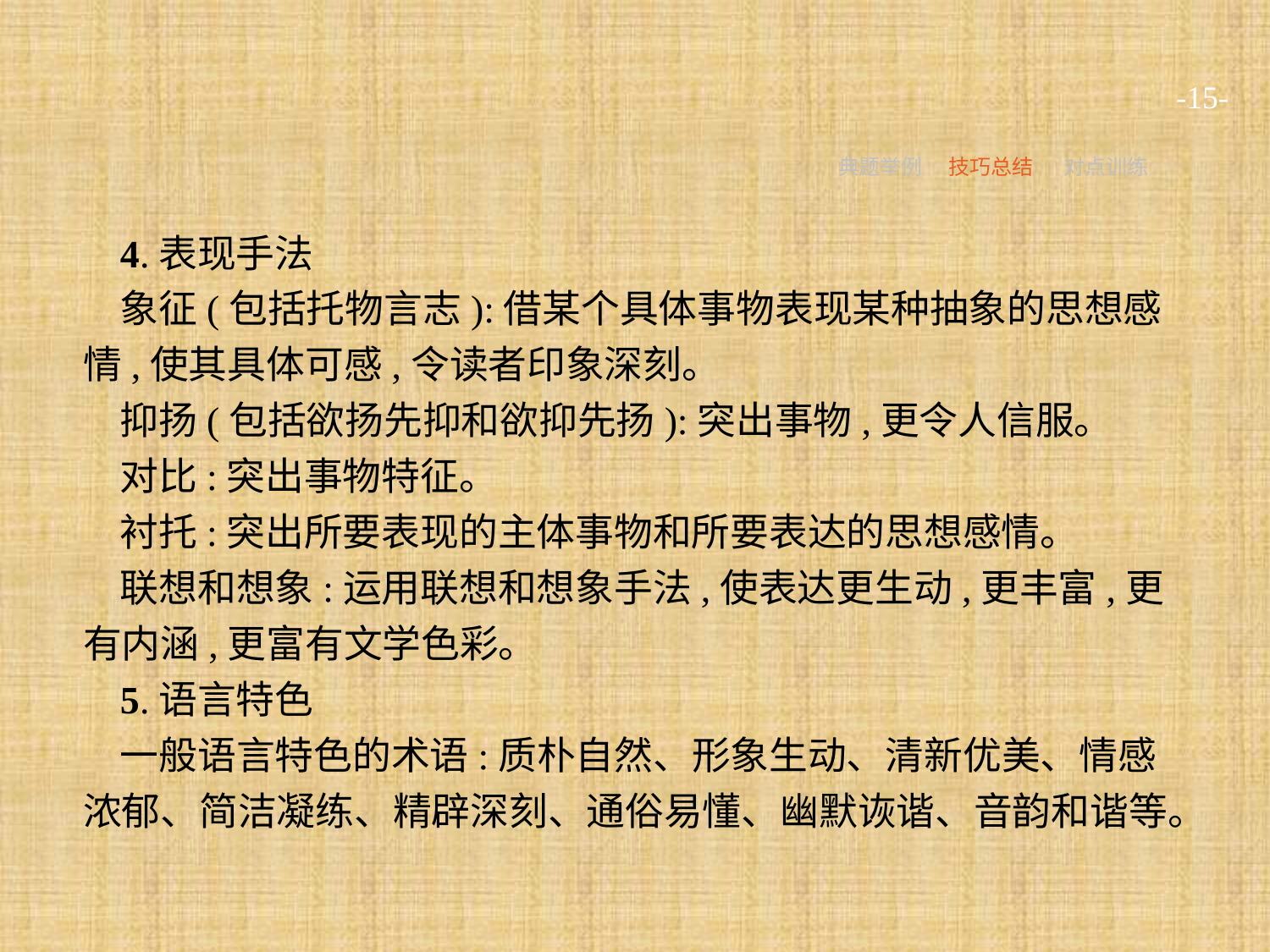

-15-
典题举例
技巧总结
对点训练
4.表现手法
象征(包括托物言志):借某个具体事物表现某种抽象的思想感情,使其具体可感,令读者印象深刻。
抑扬(包括欲扬先抑和欲抑先扬):突出事物,更令人信服。
对比:突出事物特征。
衬托:突出所要表现的主体事物和所要表达的思想感情。
联想和想象:运用联想和想象手法,使表达更生动,更丰富,更有内涵,更富有文学色彩。
5.语言特色
一般语言特色的术语:质朴自然、形象生动、清新优美、情感浓郁、简洁凝练、精辟深刻、通俗易懂、幽默诙谐、音韵和谐等。